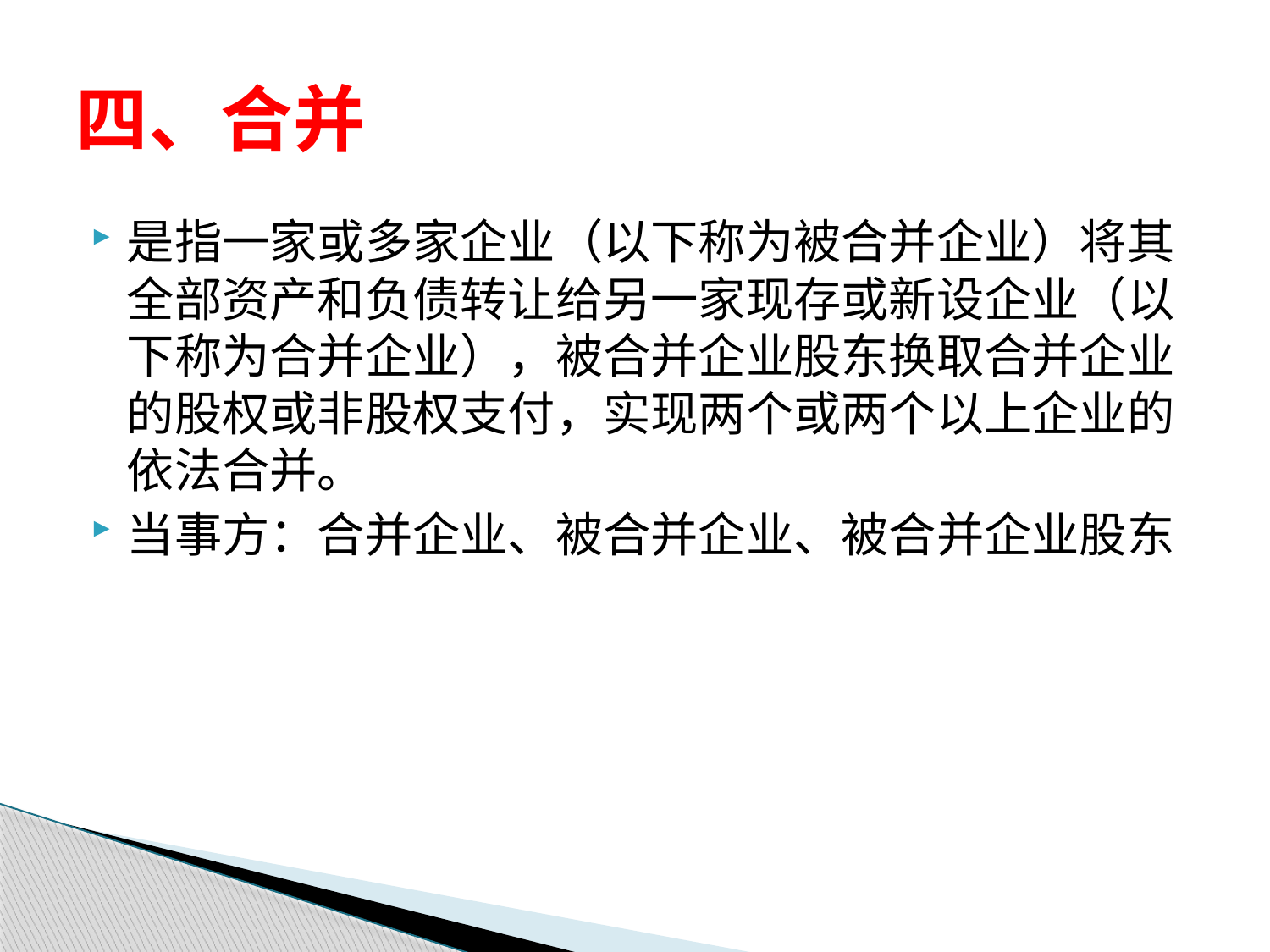

# 四、合并
是指一家或多家企业（以下称为被合并企业）将其全部资产和负债转让给另一家现存或新设企业（以下称为合并企业），被合并企业股东换取合并企业的股权或非股权支付，实现两个或两个以上企业的依法合并。
当事方：合并企业、被合并企业、被合并企业股东